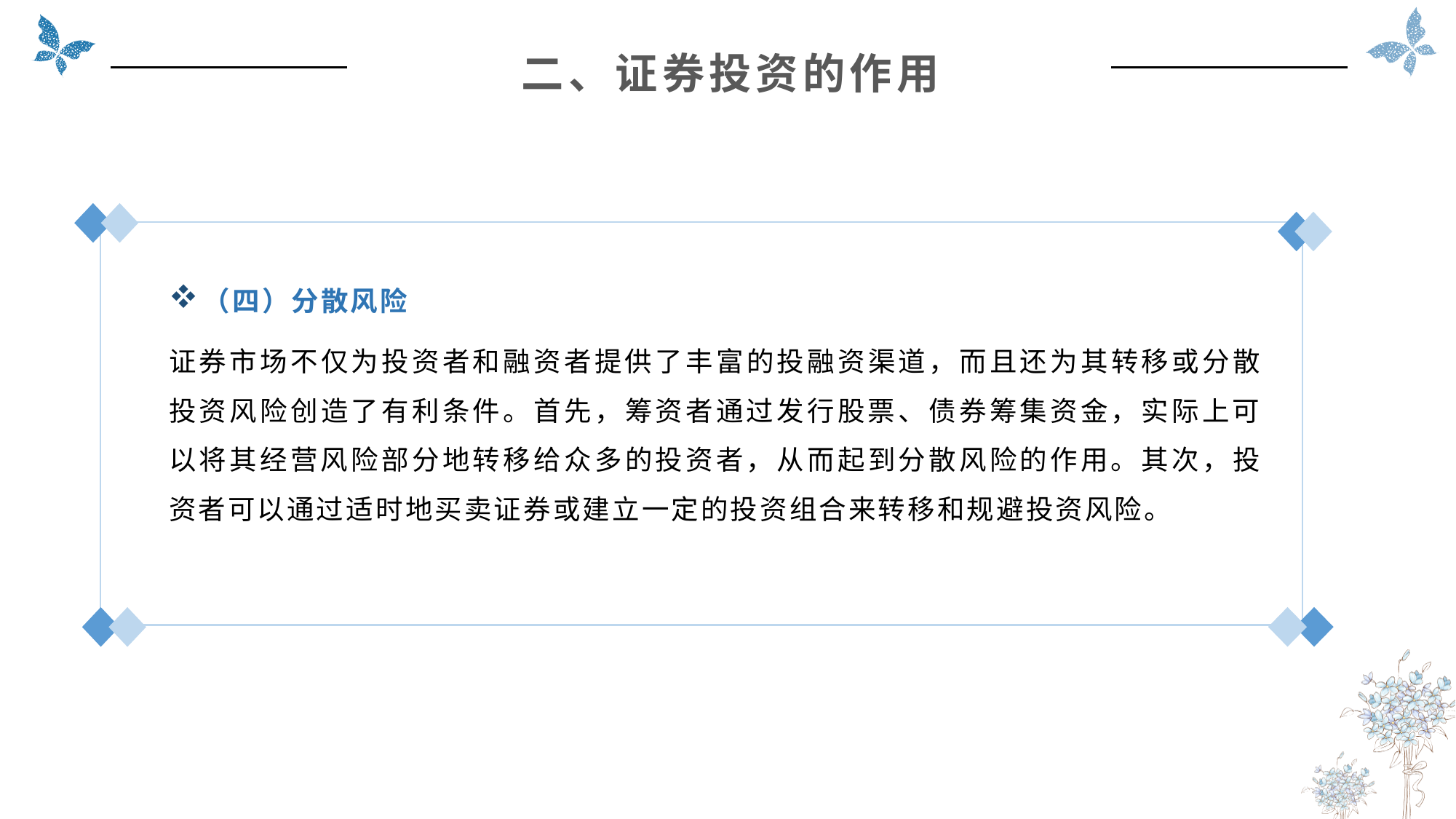

二、证券投资的作用

（四）分散风险
证券市场不仅为投资者和融资者提供了丰富的投融资渠道，而且还为其转移或分散投资风险创造了有利条件。首先，筹资者通过发行股票、债券筹集资金，实际上可以将其经营风险部分地转移给众多的投资者，从而起到分散风险的作用。其次，投资者可以通过适时地买卖证券或建立一定的投资组合来转移和规避投资风险。